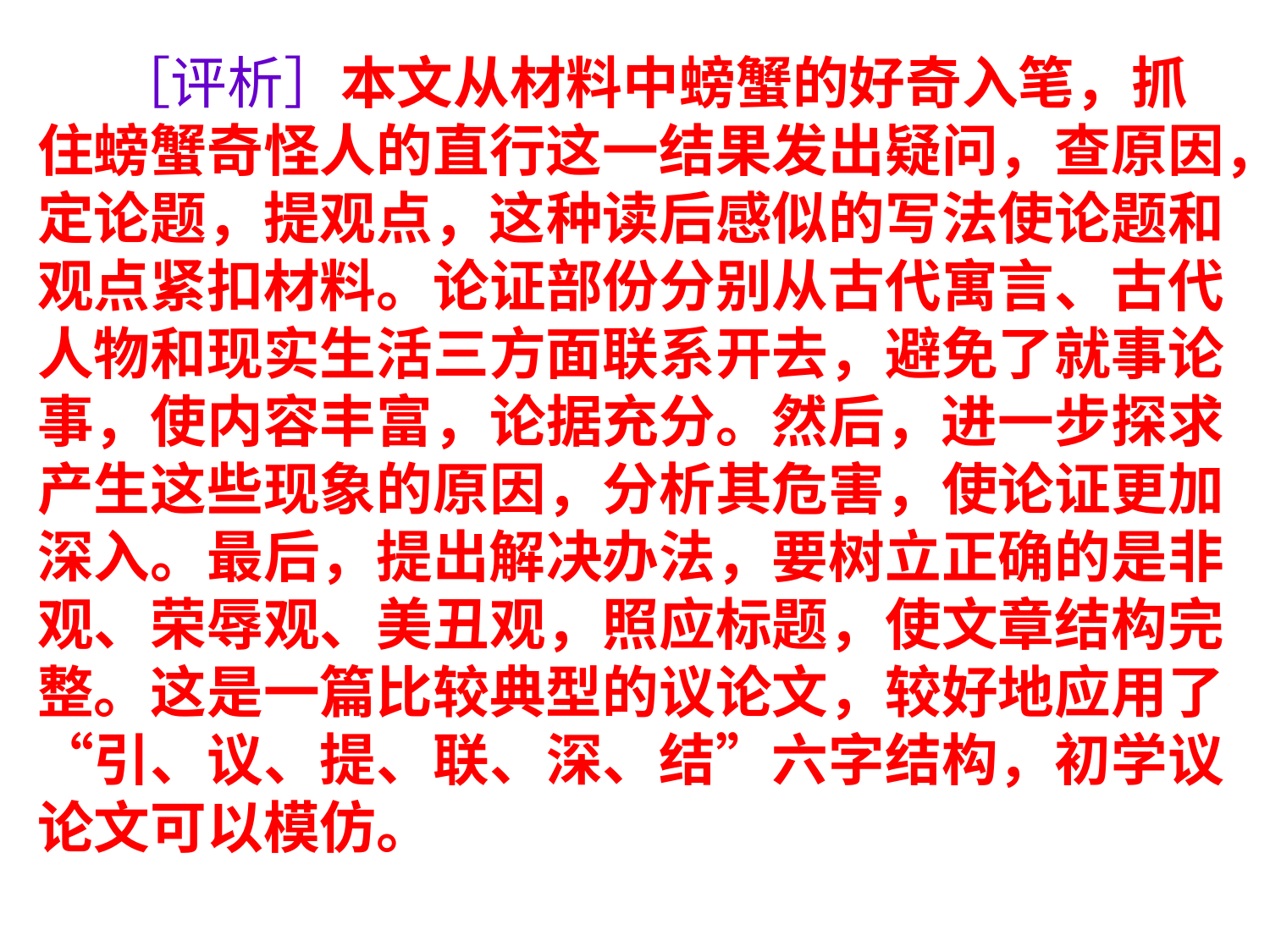

［评析］本文从材料中螃蟹的好奇入笔，抓住螃蟹奇怪人的直行这一结果发出疑问，查原因，定论题，提观点，这种读后感似的写法使论题和观点紧扣材料。论证部份分别从古代寓言、古代人物和现实生活三方面联系开去，避免了就事论事，使内容丰富，论据充分。然后，进一步探求产生这些现象的原因，分析其危害，使论证更加深入。最后，提出解决办法，要树立正确的是非观、荣辱观、美丑观，照应标题，使文章结构完整。这是一篇比较典型的议论文，较好地应用了“引、议、提、联、深、结”六字结构，初学议论文可以模仿。